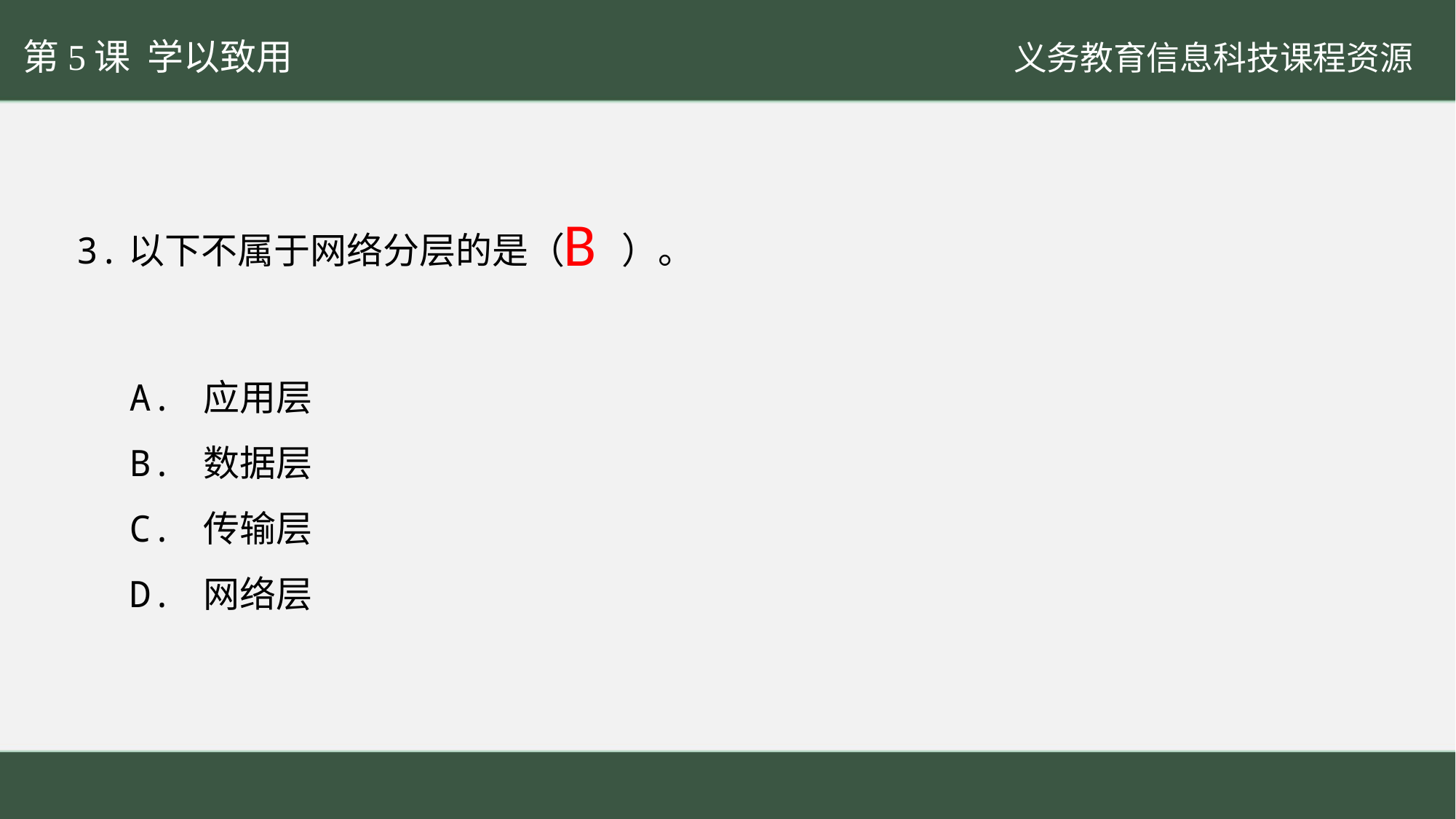

第5课  学以致用
3.以下不属于网络分层的是（	）。
B
A. 应用层
B. 数据层
C. 传输层
D. 网络层